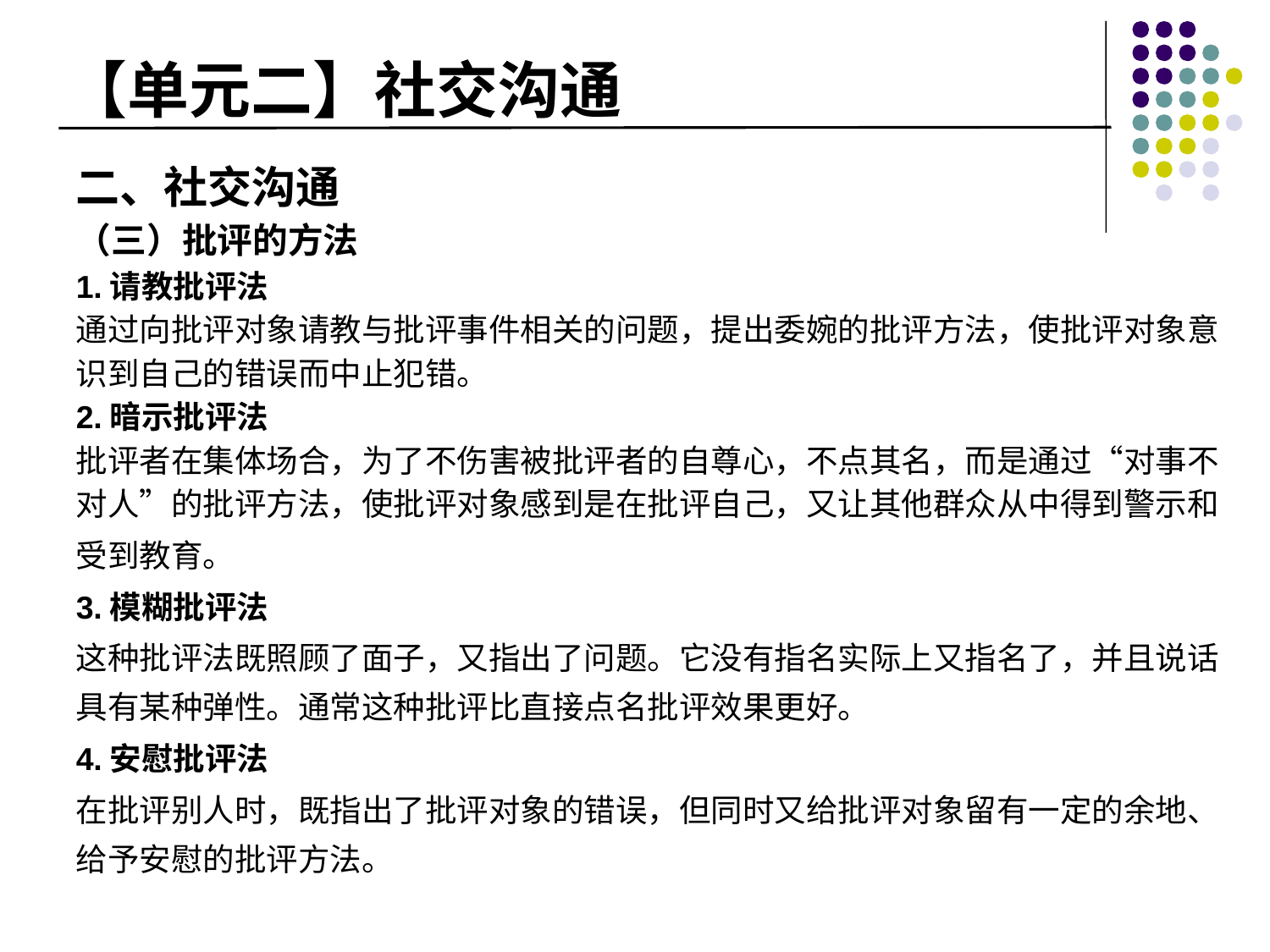

# 【单元二】社交沟通
二、社交沟通
（三）批评的方法
1.请教批评法
通过向批评对象请教与批评事件相关的问题，提出委婉的批评方法，使批评对象意
识到自己的错误而中止犯错。
2.暗示批评法
批评者在集体场合，为了不伤害被批评者的自尊心，不点其名，而是通过“对事不
对人”的批评方法，使批评对象感到是在批评自己，又让其他群众从中得到警示和
受到教育。
3.模糊批评法
这种批评法既照顾了面子，又指出了问题。它没有指名实际上又指名了，并且说话具有某种弹性。通常这种批评比直接点名批评效果更好。
4.安慰批评法
在批评别人时，既指出了批评对象的错误，但同时又给批评对象留有一定的余地、给予安慰的批评方法。